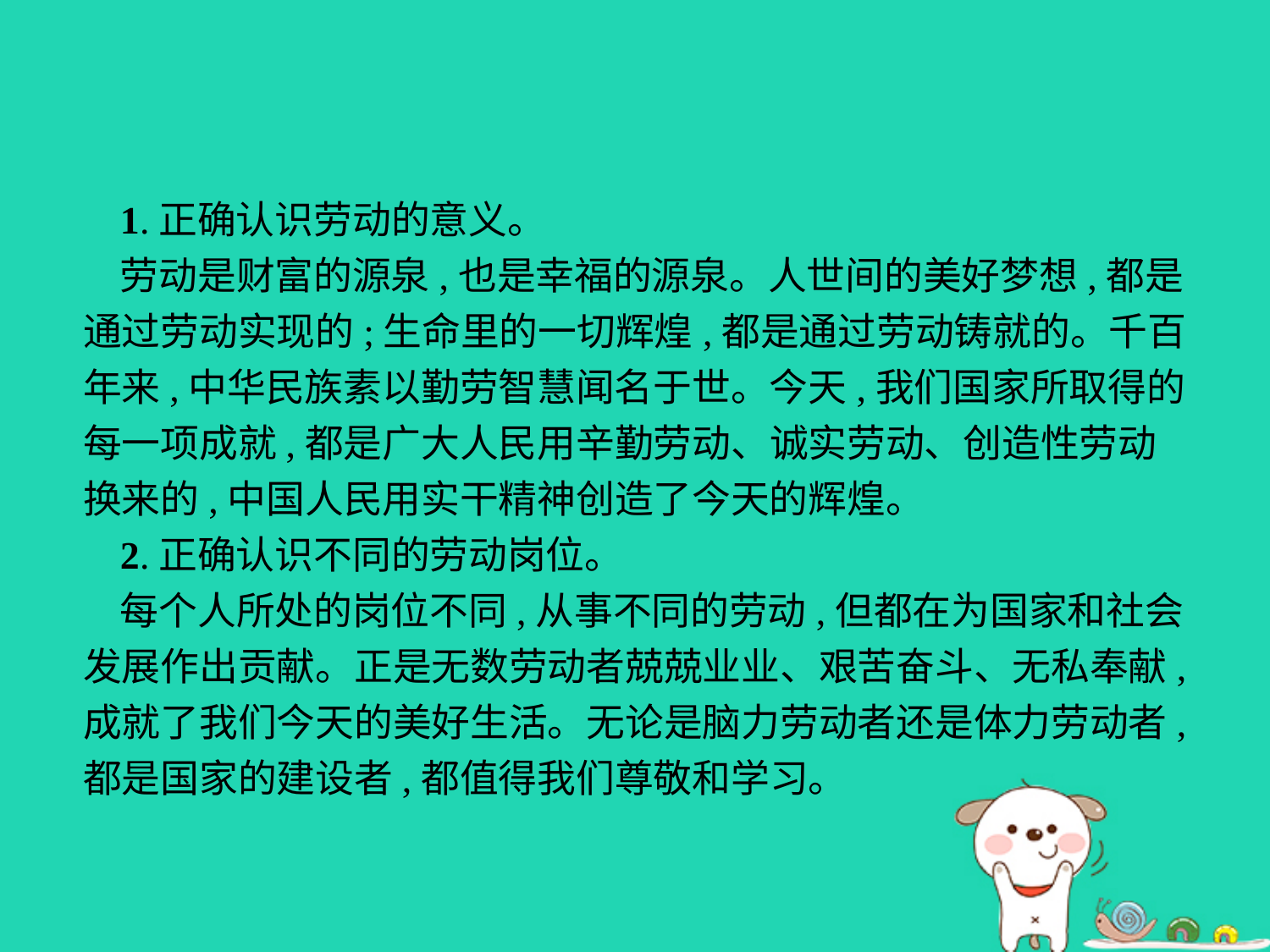

1.正确认识劳动的意义。
劳动是财富的源泉,也是幸福的源泉。人世间的美好梦想,都是通过劳动实现的;生命里的一切辉煌,都是通过劳动铸就的。千百年来,中华民族素以勤劳智慧闻名于世。今天,我们国家所取得的每一项成就,都是广大人民用辛勤劳动、诚实劳动、创造性劳动换来的,中国人民用实干精神创造了今天的辉煌。
2.正确认识不同的劳动岗位。
每个人所处的岗位不同,从事不同的劳动,但都在为国家和社会发展作出贡献。正是无数劳动者兢兢业业、艰苦奋斗、无私奉献,成就了我们今天的美好生活。无论是脑力劳动者还是体力劳动者,都是国家的建设者,都值得我们尊敬和学习。